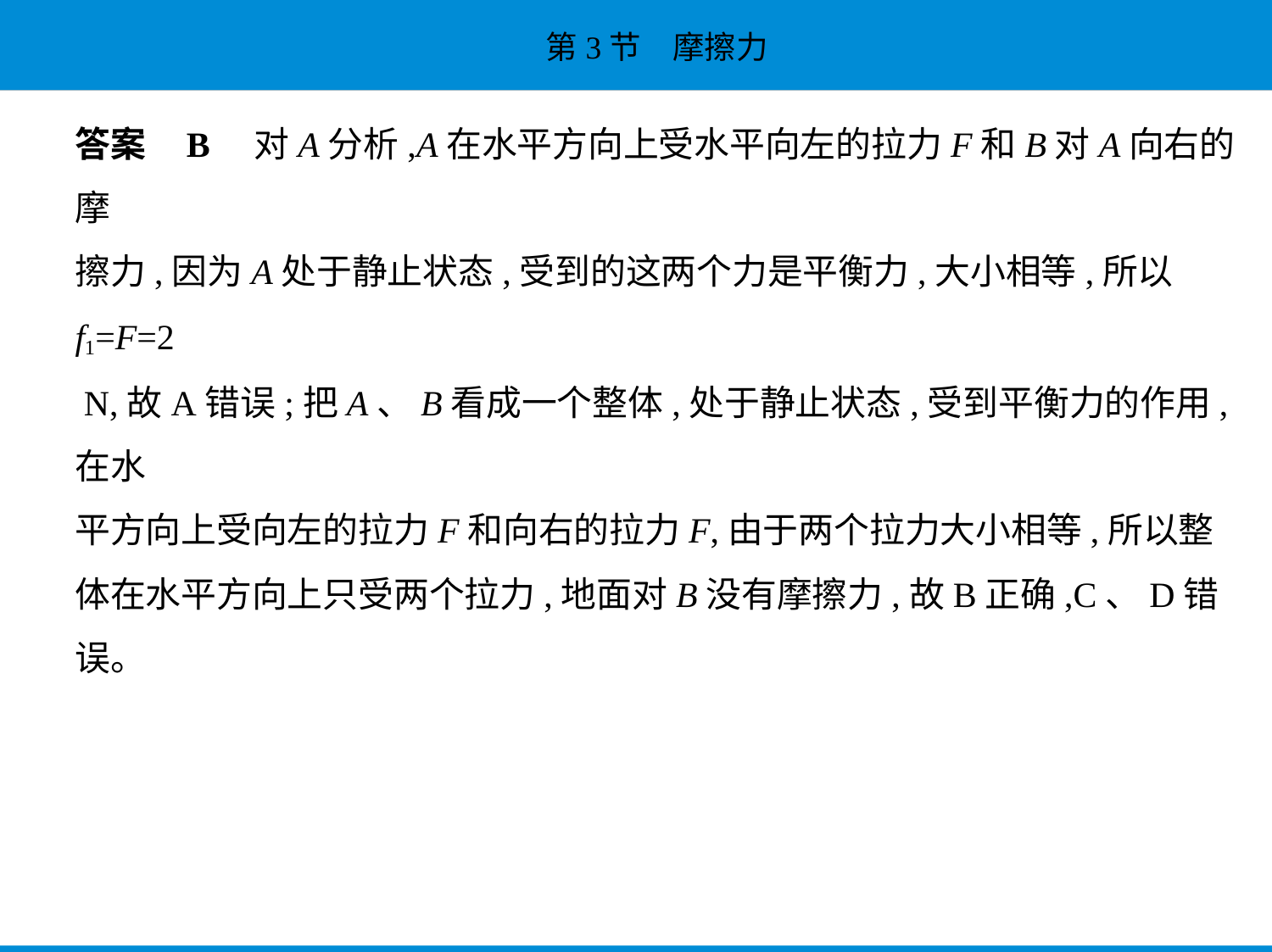

答案    B　对A分析,A在水平方向上受水平向左的拉力F和B对A向右的摩
擦力,因为A处于静止状态,受到的这两个力是平衡力,大小相等,所以f1=F=2
 N,故A错误;把A、B看成一个整体,处于静止状态,受到平衡力的作用,在水
平方向上受向左的拉力F和向右的拉力F,由于两个拉力大小相等,所以整
体在水平方向上只受两个拉力,地面对B没有摩擦力,故B正确,C、D错误。